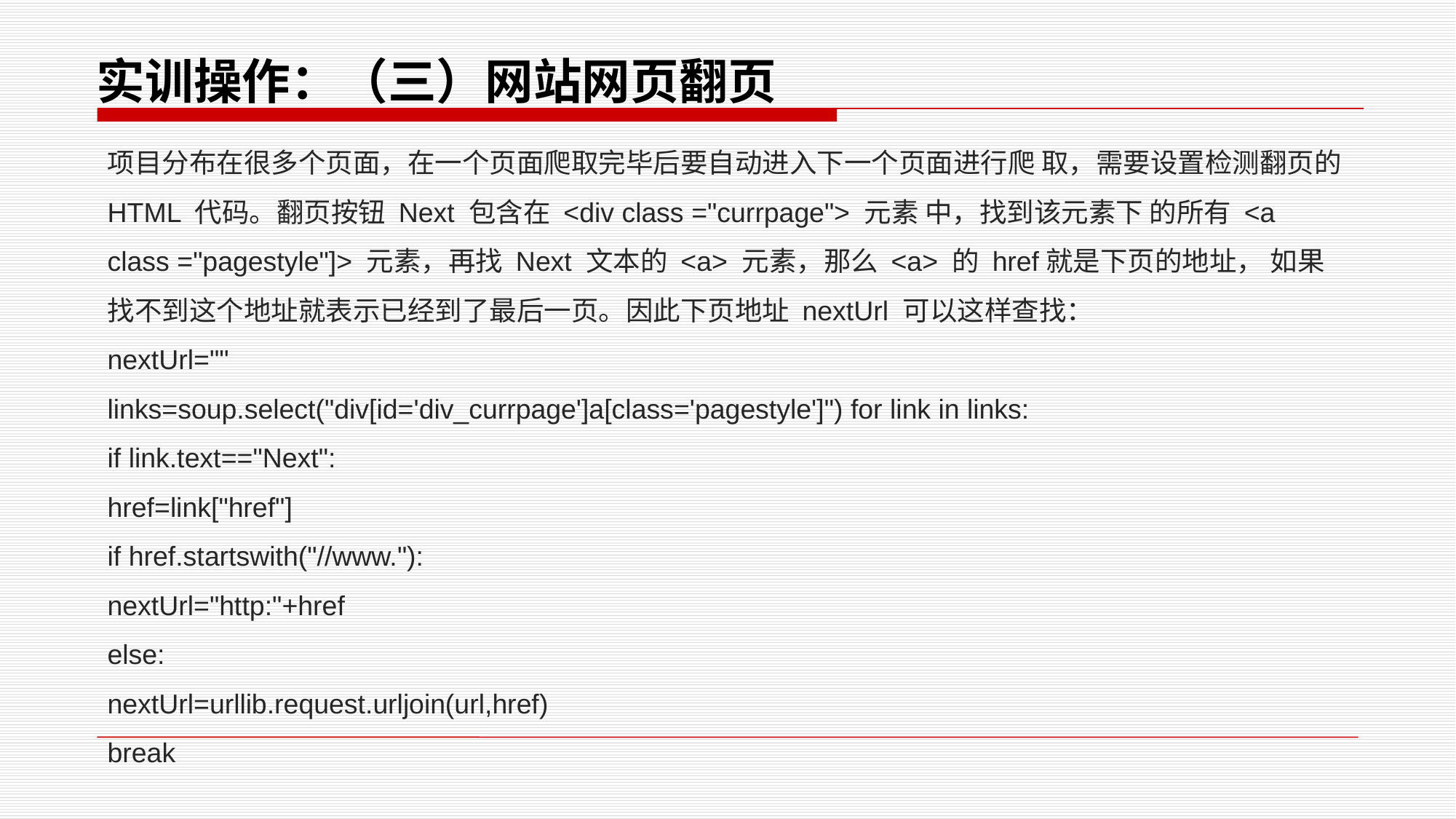

# 实训操作：（三）网站网页翻页
项目分布在很多个页面，在一个页面爬取完毕后要自动进入下一个页面进行爬 取，需要设置检测翻页的 HTML 代码。翻页按钮 Next 包含在 <div class ="currpage"> 元素 中，找到该元素下 的所有 <a  class ="pagestyle"]> 元素，再找 Next 文本的 <a> 元素，那么 <a> 的 href就是下页的地址， 如果找不到这个地址就表示已经到了最后一页。因此下页地址 nextUrl 可以这样查找：
nextUrl=""
links=soup.select("div[id='div_currpage']a[class='pagestyle']") for link in links:
if link.text=="Next":
href=link["href"]
if href.startswith("//www."):
nextUrl="http:"+href
else:
nextUrl=urllib.request.urljoin(url,href)
break